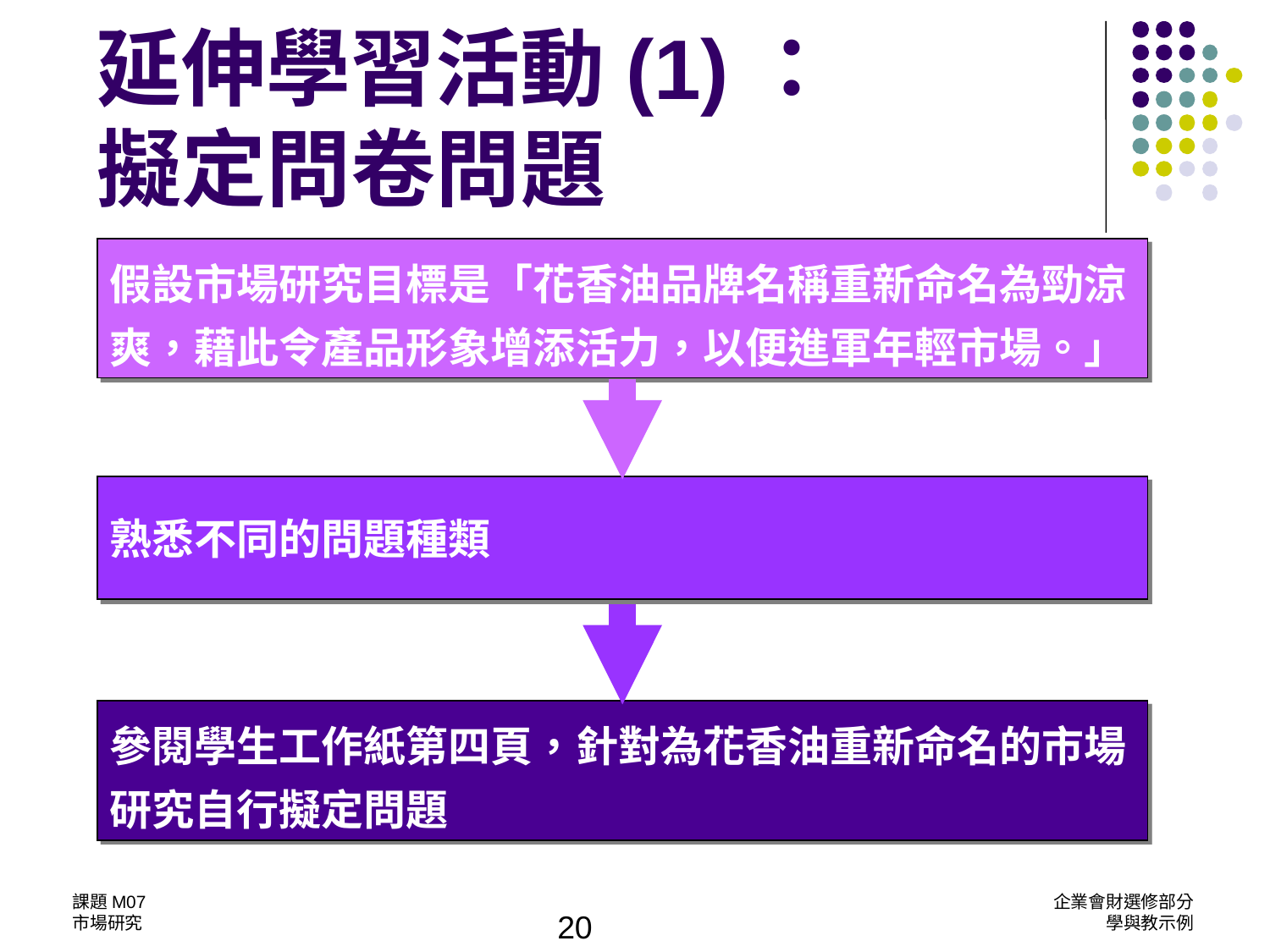

延伸學習活動(1)：
擬定問卷問題
假設市場研究目標是「花香油品牌名稱重新命名為勁涼爽，藉此令產品形象增添活力，以便進軍年輕市場。」

熟悉不同的問題種類

參閱學生工作紙第四頁，針對為花香油重新命名的市場研究自行擬定問題